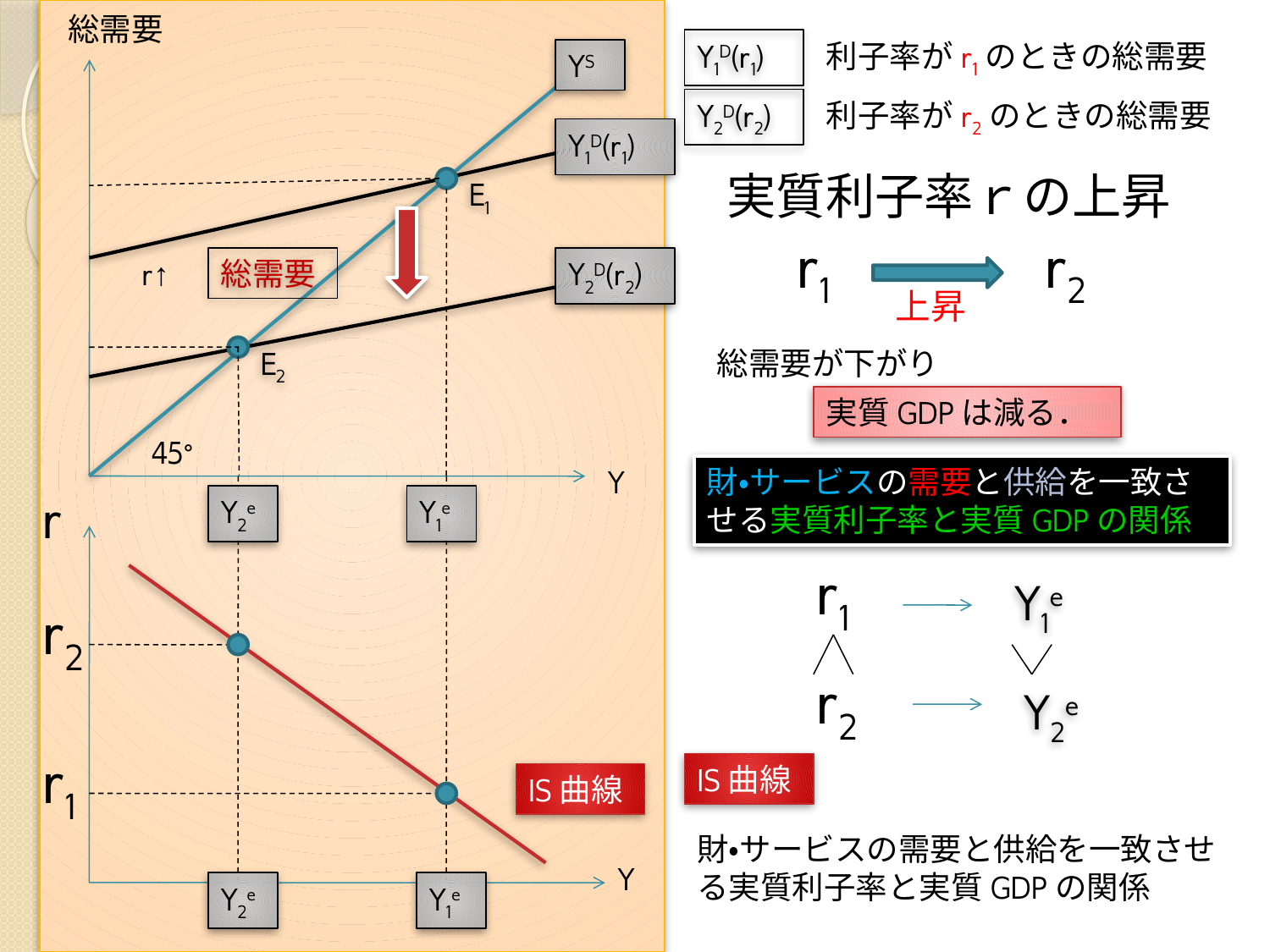

総需要
Y1D(r1)
利子率がr1のときの総需要
YS
Y2D(r2)
利子率がr2のときの総需要
Y1D(r1)
実質利子率ｒの上昇

E1

r1
r2
r↑
総需要
Y2D(r2)

上昇

E2
総需要が下がり
実質GDPは減る．
45°
Y
財・サービスの需要と供給を一致させる実質利子率と実質GDPの関係
r
Y2e
Y1e
r1
Y1e
r2

r2
Y2e
r1
IS曲線
IS曲線

財・サービスの需要と供給を一致させる実質利子率と実質GDPの関係
Y
Y2e
Y1e